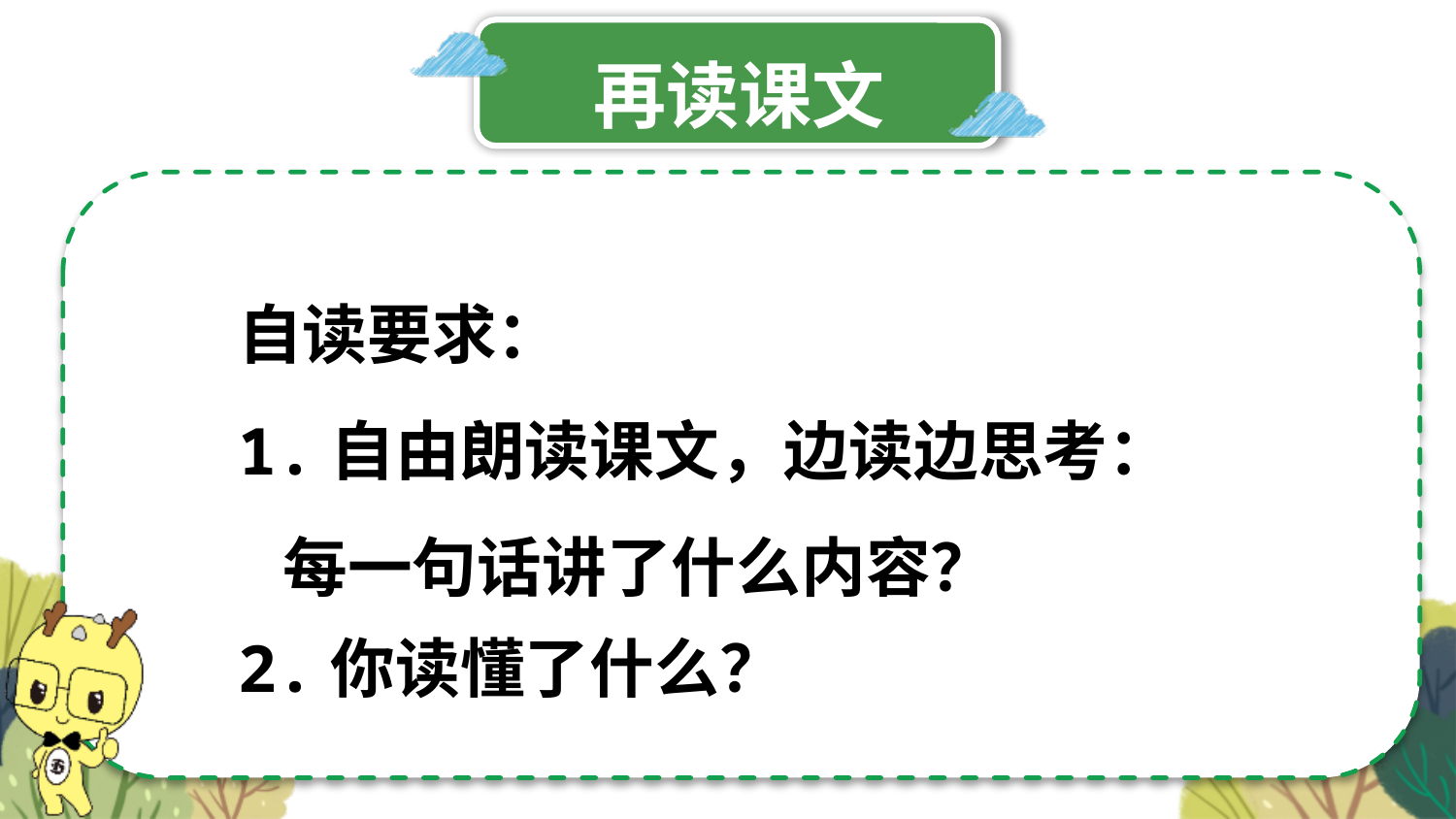

再读课文
自读要求：
1.自由朗读课文，边读边思考：
  每一句话讲了什么内容？
2.你读懂了什么？